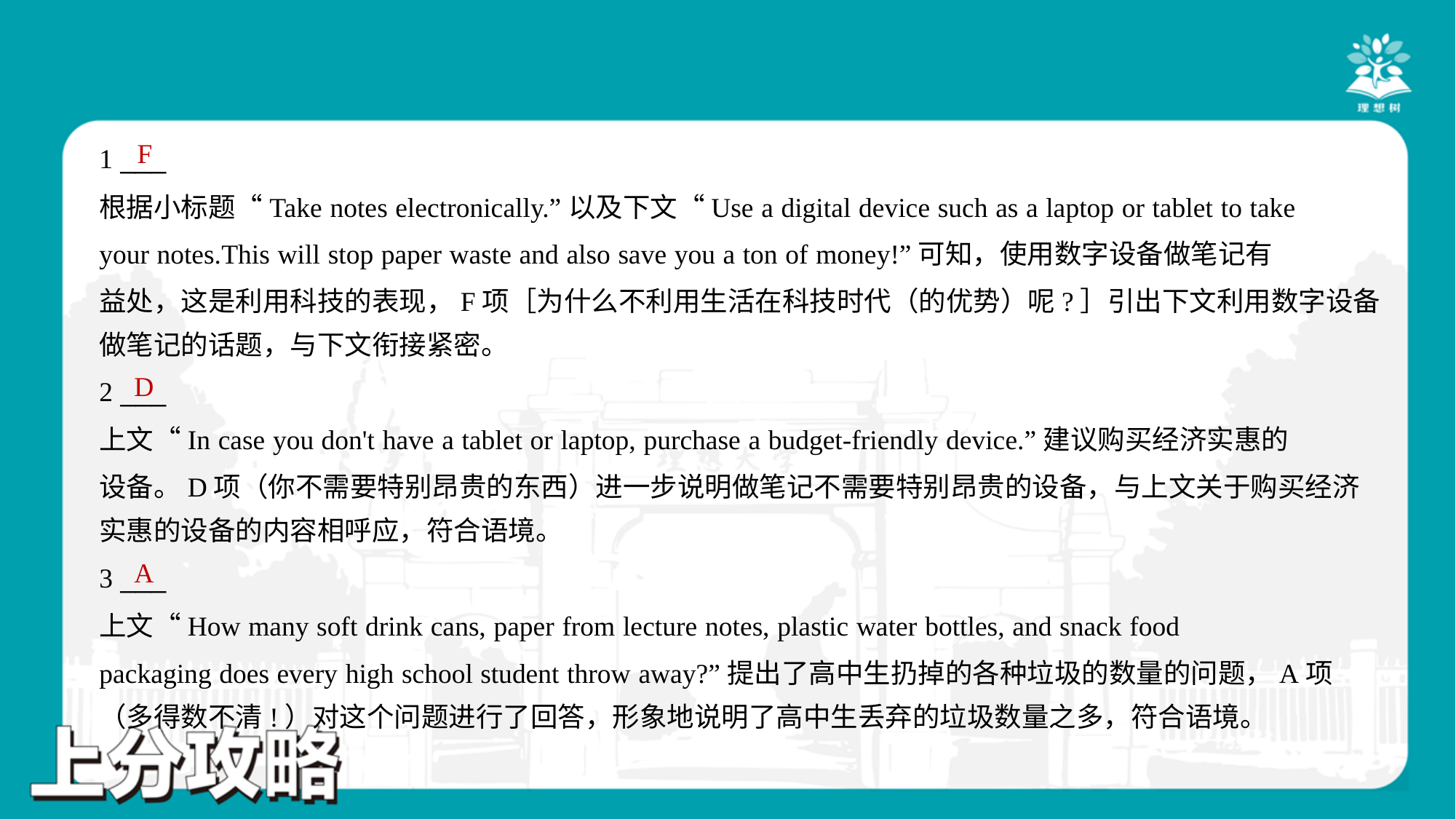

F
1 ___
根据小标题“Take notes electronically.”以及下文“Use a digital device such as a laptop or tablet to take
your notes.This will stop paper waste and also save you a ton of money!”可知，使用数字设备做笔记有
益处，这是利用科技的表现，F项［为什么不利用生活在科技时代（的优势）呢?］引出下文利用数字设备
做笔记的话题，与下文衔接紧密。
D
2 ___
上文“In case you don't have a tablet or laptop, purchase a budget-friendly device.”建议购买经济实惠的
设备。D项（你不需要特别昂贵的东西）进一步说明做笔记不需要特别昂贵的设备，与上文关于购买经济
实惠的设备的内容相呼应，符合语境。
A
3 ___
上文“How many soft drink cans, paper from lecture notes, plastic water bottles, and snack food
packaging does every high school student throw away?”提出了高中生扔掉的各种垃圾的数量的问题，A项
（多得数不清!）对这个问题进行了回答，形象地说明了高中生丢弃的垃圾数量之多，符合语境。